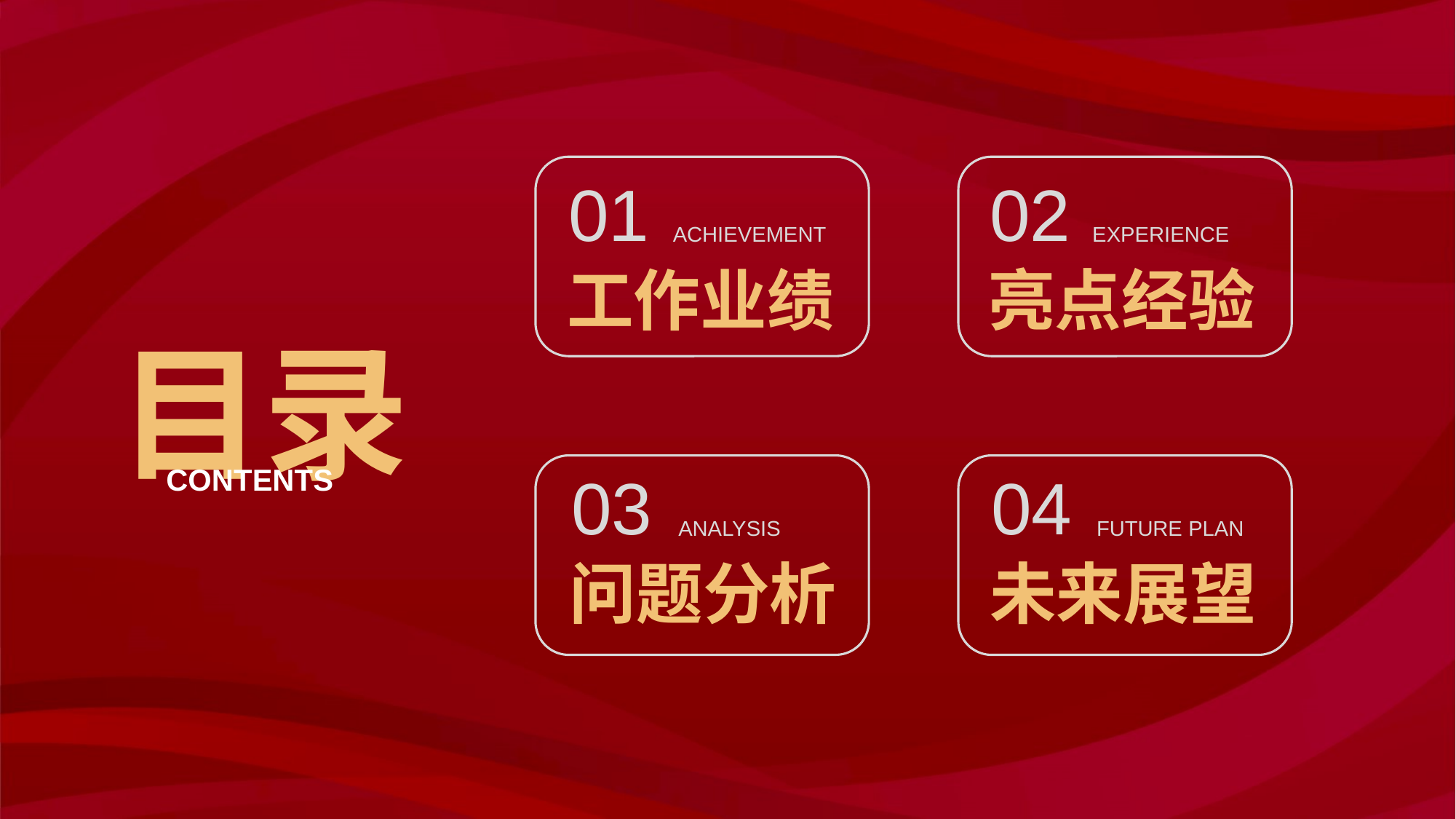

01
ACHIEVEMENT
工作业绩

02
EXPERIENCE
亮点经验

03
ANALYSIS
问题分析

04
FUTURE PLAN
未来展望
目录
CONTENTS